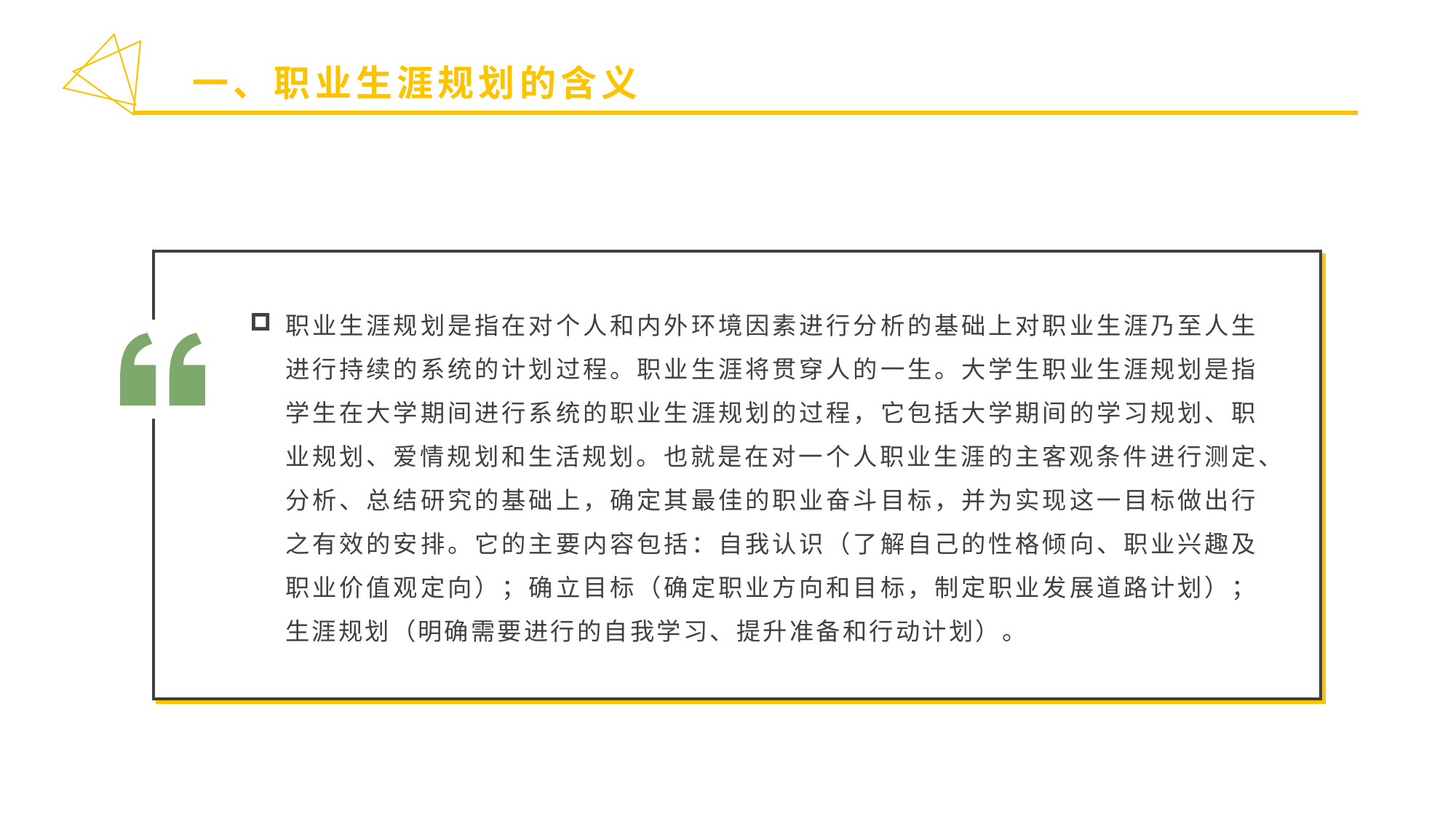

一、职业生涯规划的含义

职业生涯规划是指在对个人和内外环境因素进行分析的基础上对职业生涯乃至人生进行持续的系统的计划过程。职业生涯将贯穿人的一生。大学生职业生涯规划是指学生在大学期间进行系统的职业生涯规划的过程，它包括大学期间的学习规划、职业规划、爱情规划和生活规划。也就是在对一个人职业生涯的主客观条件进行测定、分析、总结研究的基础上，确定其最佳的职业奋斗目标，并为实现这一目标做出行之有效的安排。它的主要内容包括：自我认识（了解自己的性格倾向、职业兴趣及职业价值观定向）；确立目标（确定职业方向和目标，制定职业发展道路计划）；生涯规划（明确需要进行的自我学习、提升准备和行动计划）。